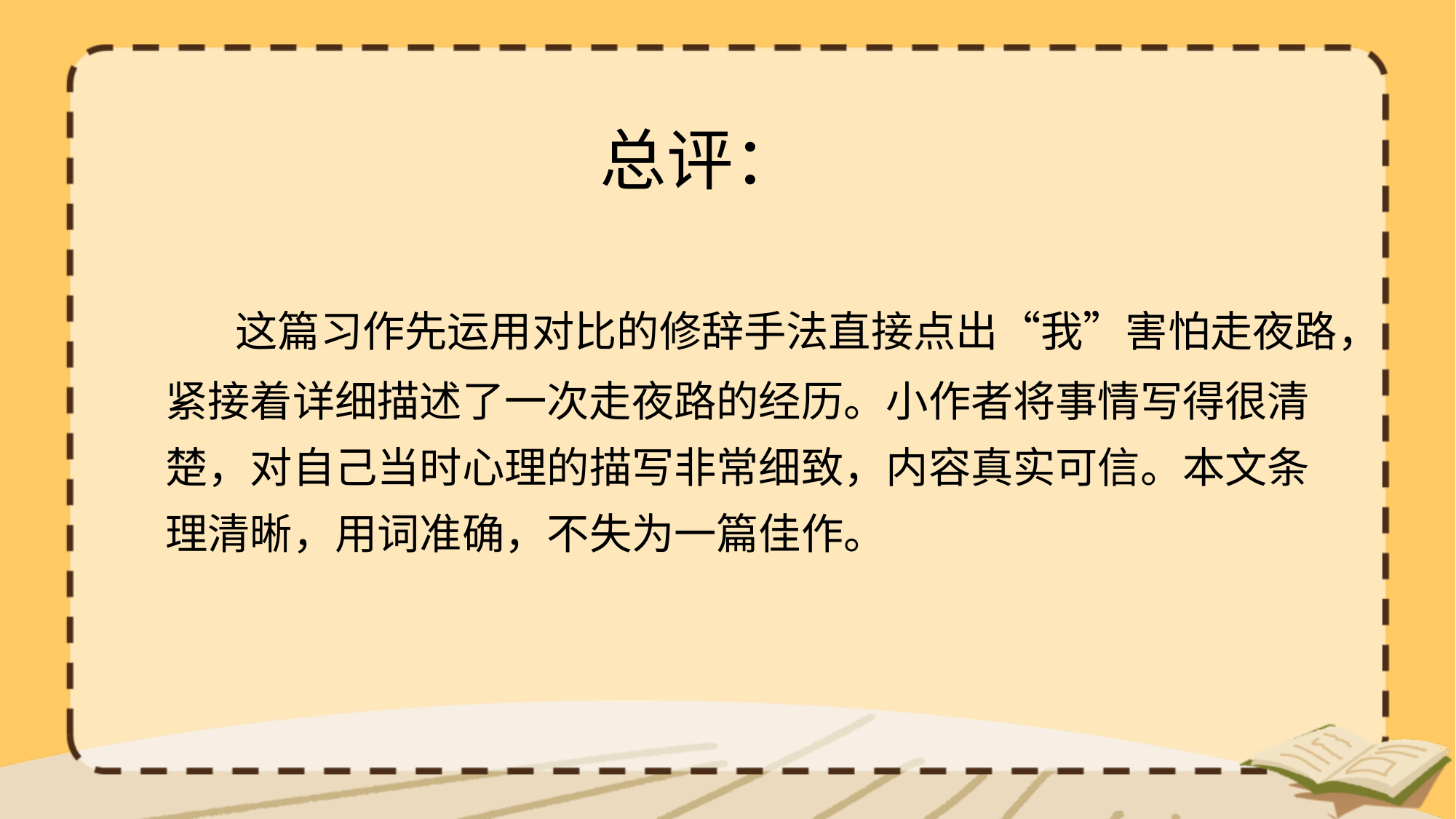

总评：
    这篇习作先运用对比的修辞手法直接点出“我”害怕走夜路，紧接着详细描述了一次走夜路的经历。小作者将事情写得很清楚，对自己当时心理的描写非常细致，内容真实可信。本文条理清晰，用词准确，不失为一篇佳作。